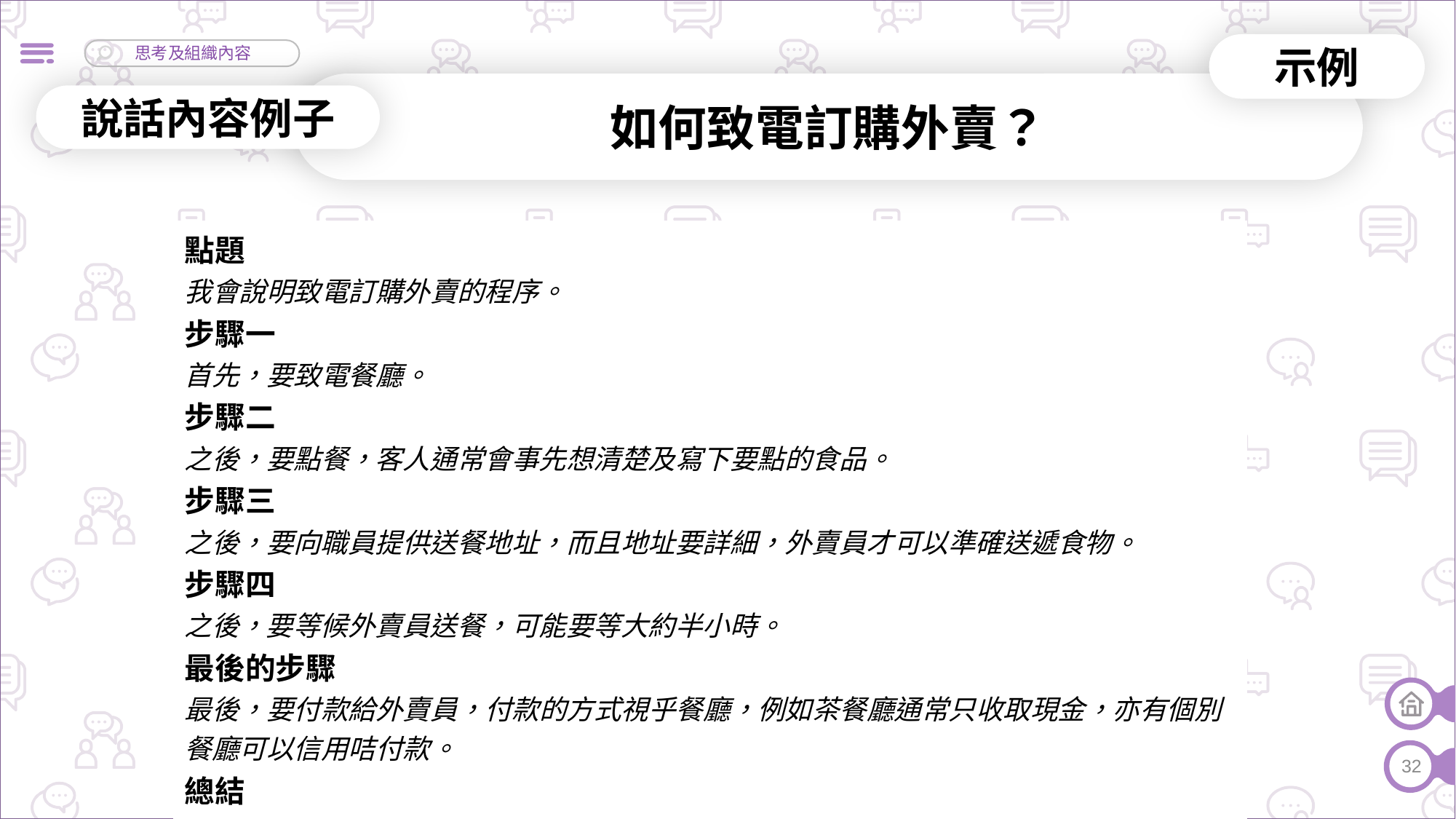

示例
如何致電訂購外賣？
說話內容例子
| 點題 我會說明致電訂購外賣的程序。 步驟一 首先，要致電餐廳。 步驟二 之後，要點餐，客人通常會事先想清楚及寫下要點的食品。 步驟三 之後，要向職員提供送餐地址，而且地址要詳細，外賣員才可以準確送遞食物。 步驟四 之後，要等候外賣員送餐，可能要等大約半小時。 最後的步驟 最後，要付款給外賣員，付款的方式視乎餐廳，例如茶餐廳通常只收取現金，亦有個別餐廳可以信用咭付款。 總結 以上就是致電訂購外賣的五個步驟。 |
| --- |
32